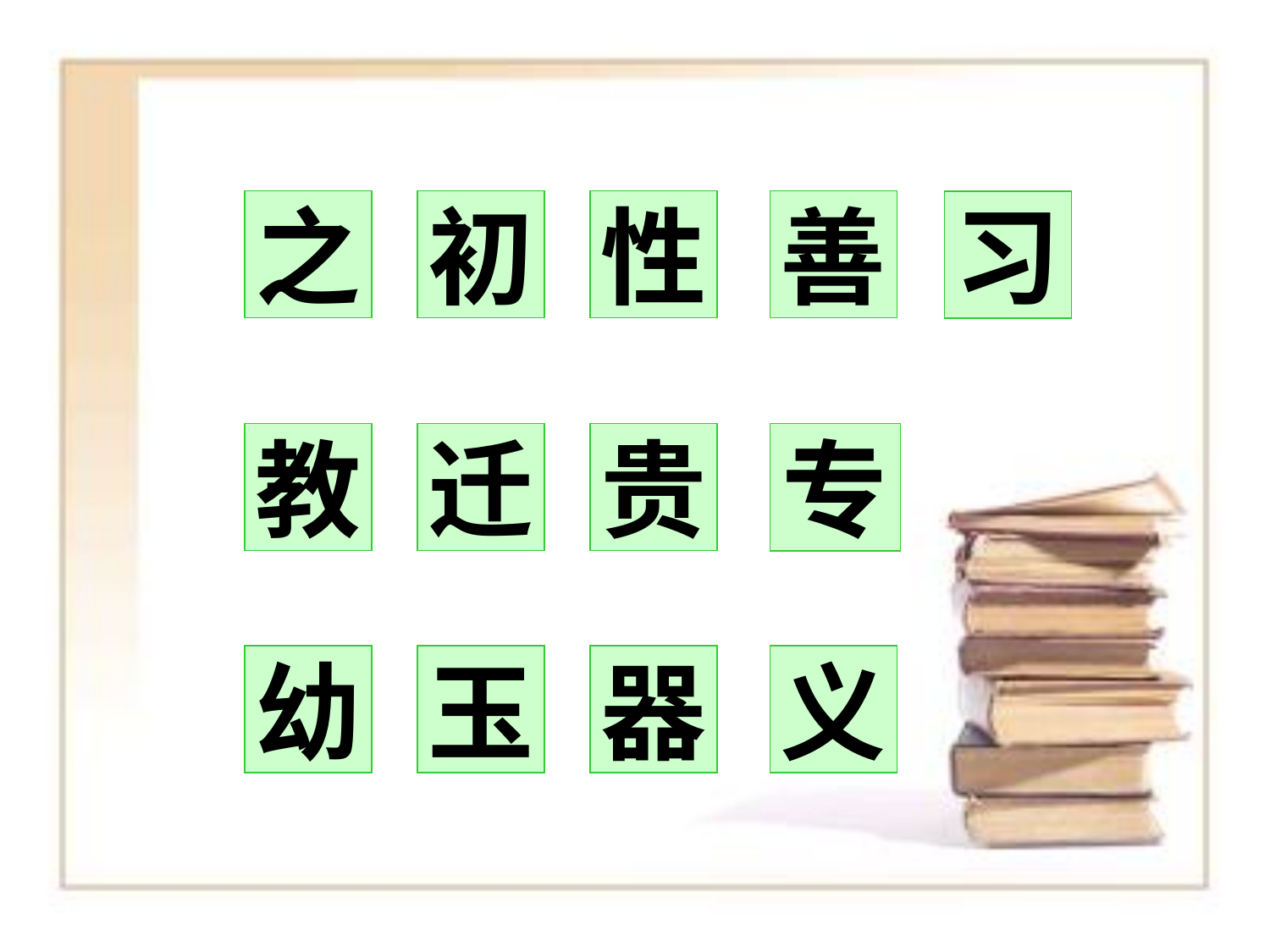

之
初
性
善
习
教
迁
贵
专
义
幼
玉
器